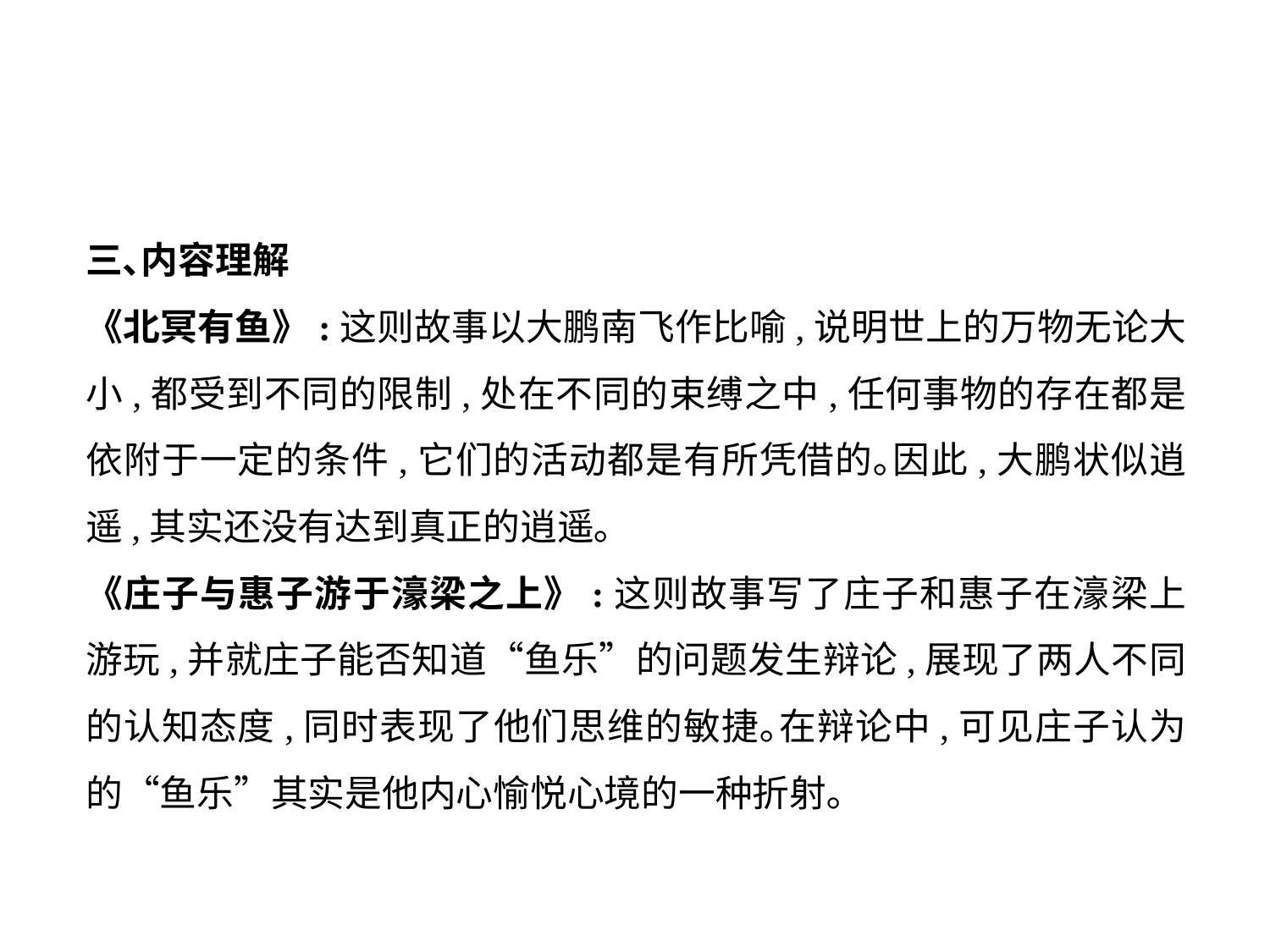

三､内容理解
《北冥有鱼》:这则故事以大鹏南飞作比喻,说明世上的万物无论大小,都受到不同的限制,处在不同的束缚之中,任何事物的存在都是依附于一定的条件,它们的活动都是有所凭借的｡因此,大鹏状似逍遥,其实还没有达到真正的逍遥｡
《庄子与惠子游于濠梁之上》:这则故事写了庄子和惠子在濠梁上游玩,并就庄子能否知道“鱼乐”的问题发生辩论,展现了两人不同的认知态度,同时表现了他们思维的敏捷｡在辩论中,可见庄子认为的“鱼乐”其实是他内心愉悦心境的一种折射｡